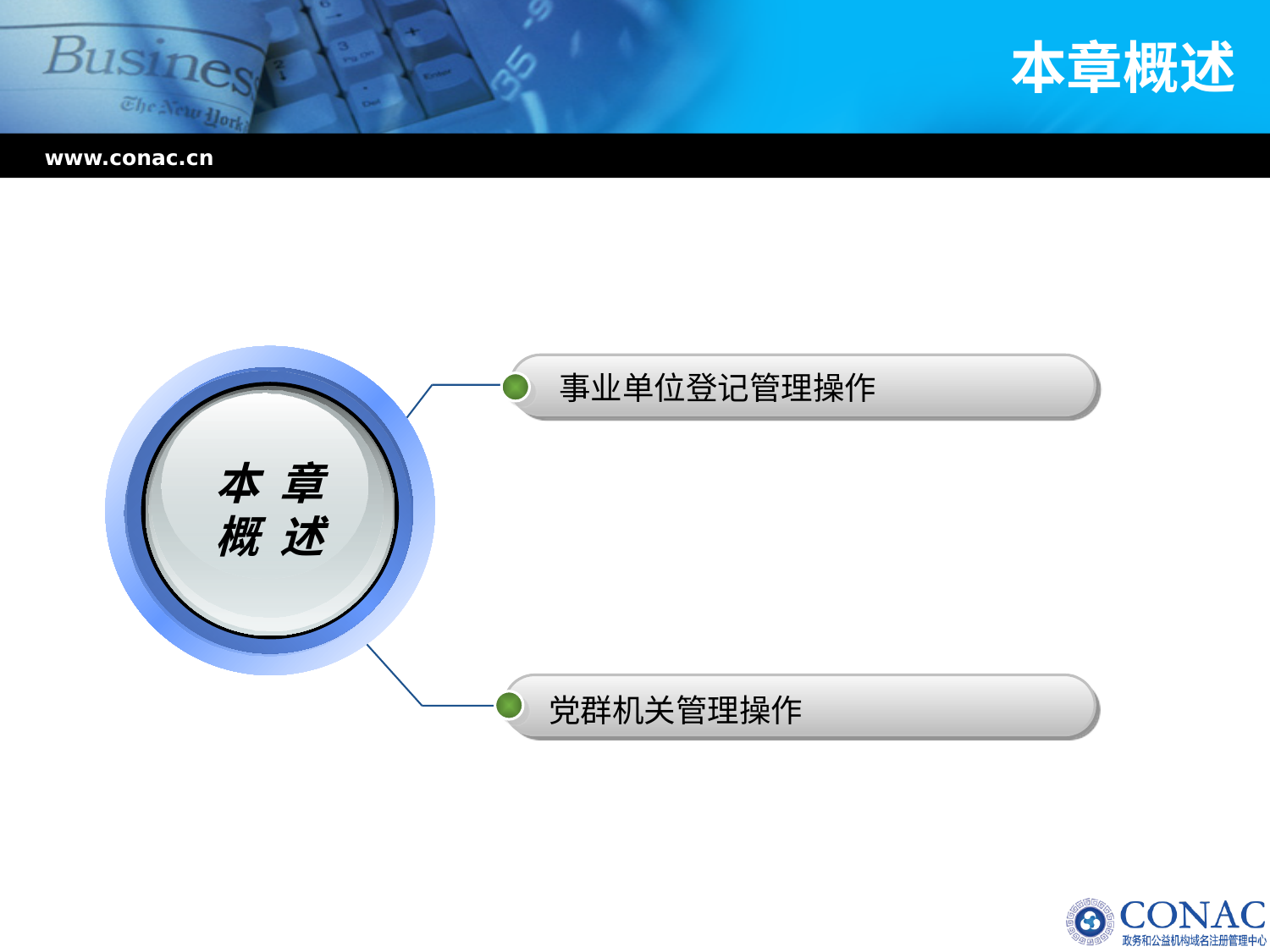

# 本章概述
www.conac.cn

本  章
概  述

事业单位登记管理操作

党群机关管理操作